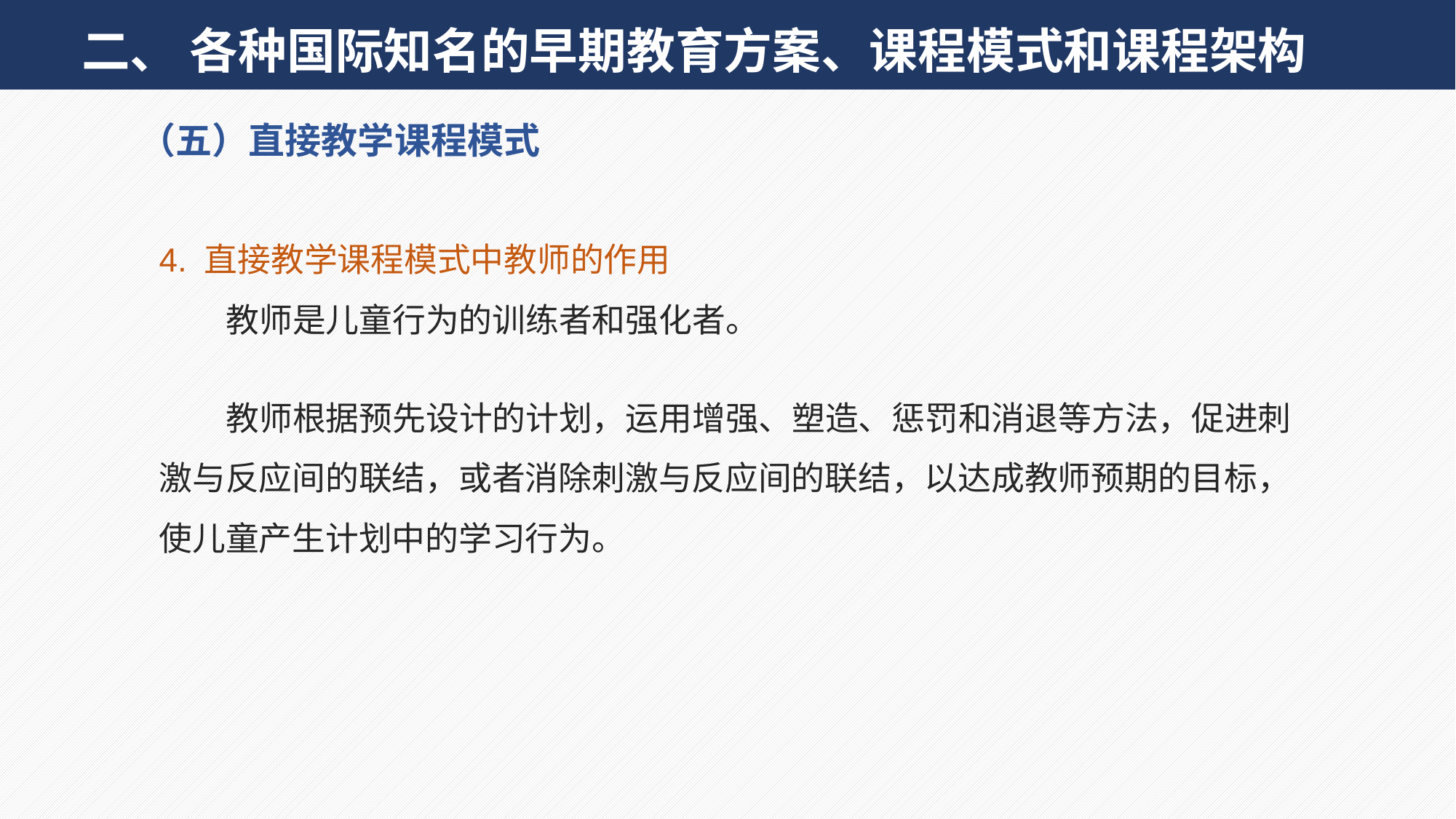

二、 各种国际知名的早期教育方案、课程模式和课程架构
（五）直接教学课程模式
4. 直接教学课程模式中教师的作用
教师是儿童行为的训练者和强化者。

教师根据预先设计的计划，运用增强、塑造、惩罚和消退等方法，促进刺激与反应间的联结，或者消除刺激与反应间的联结，以达成教师预期的目标，使儿童产生计划中的学习行为。